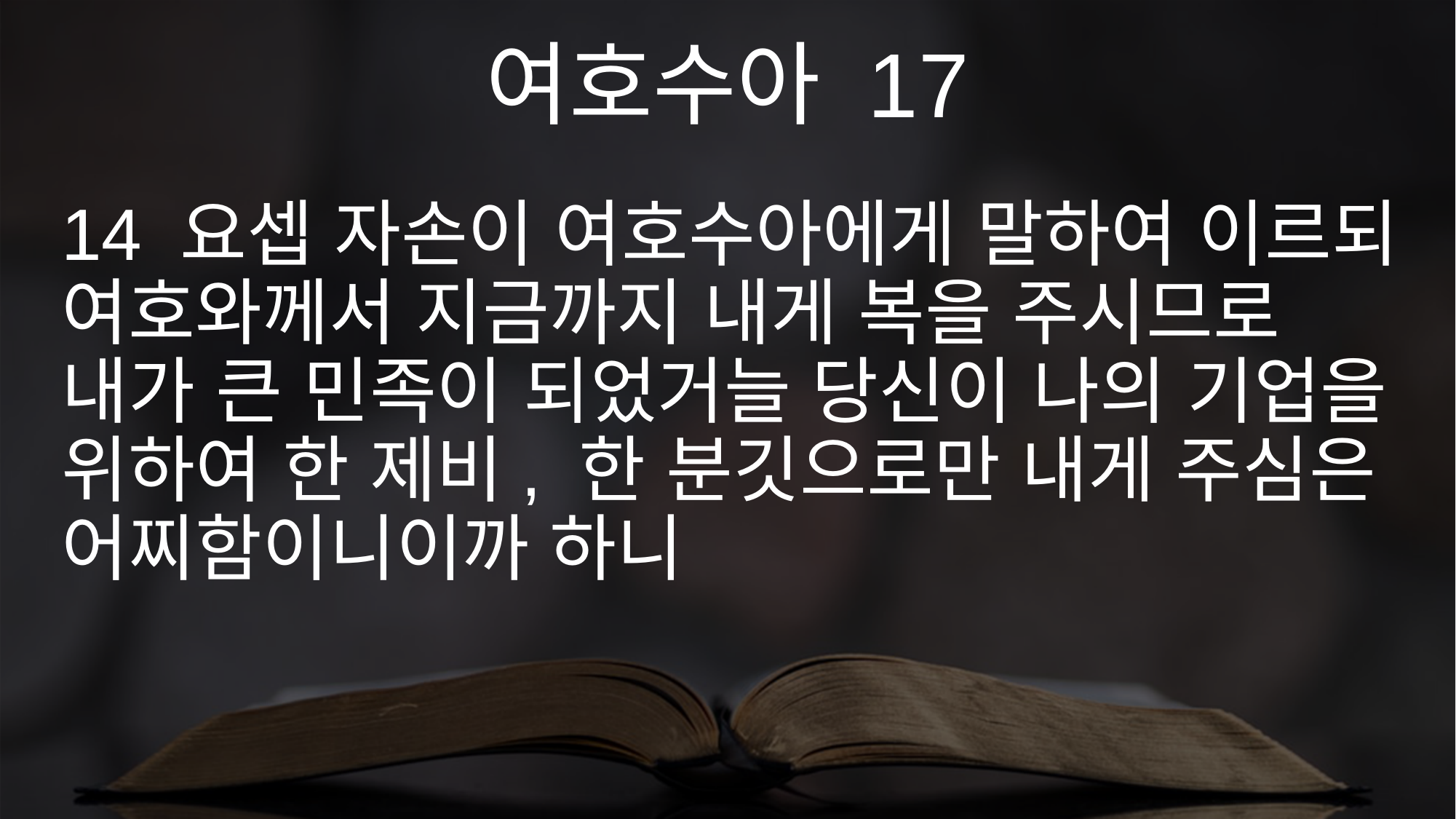

여호수아 17
14 요셉 자손이 여호수아에게 말하여 이르되 여호와께서 지금까지 내게 복을 주시므로 내가 큰 민족이 되었거늘 당신이 나의 기업을 위하여 한 제비, 한 분깃으로만 내게 주심은 어찌함이니이까 하니